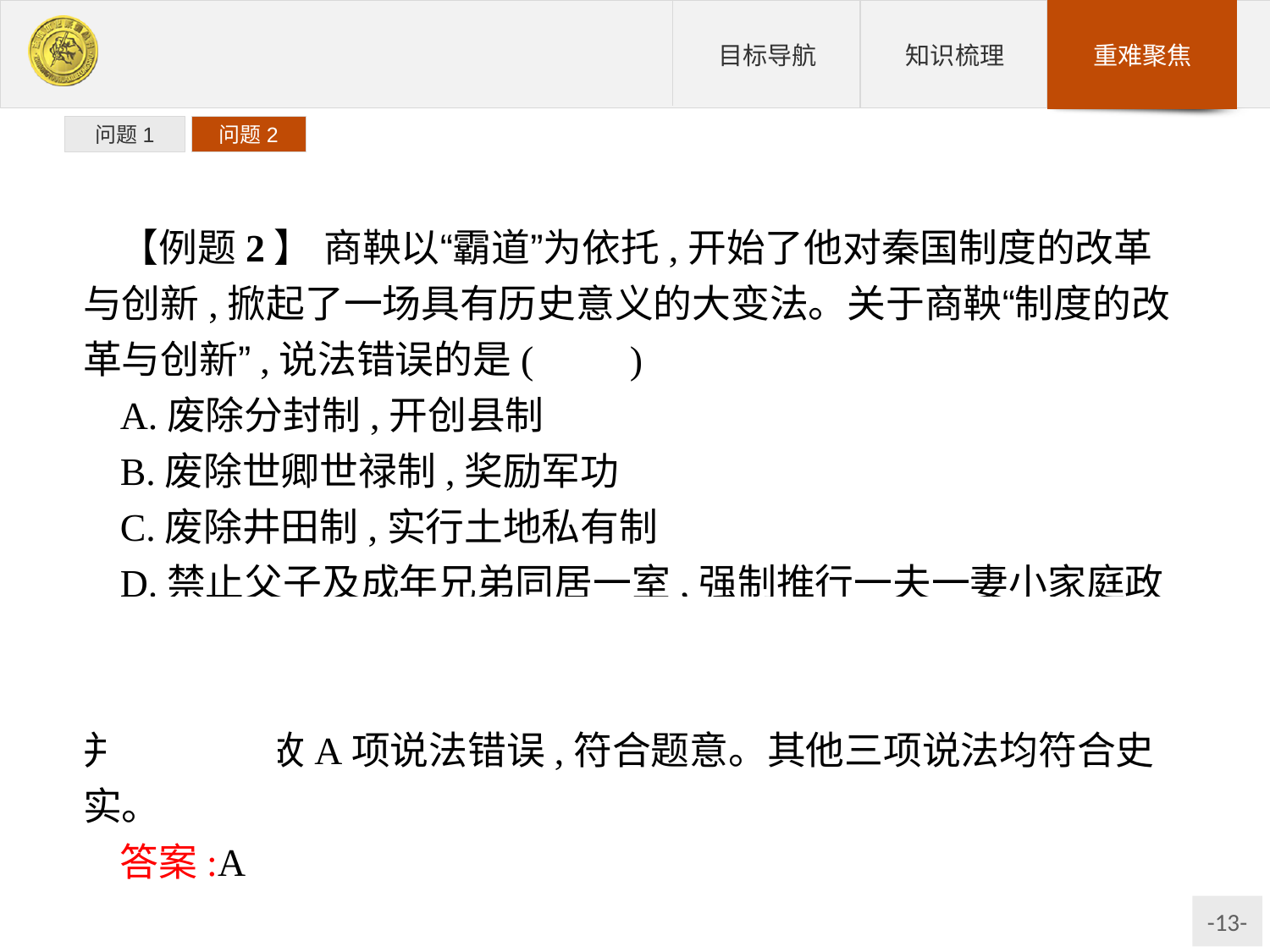

问题1
问题2
【例题2】 商鞅以“霸道”为依托,开始了他对秦国制度的改革与创新,掀起了一场具有历史意义的大变法。关于商鞅“制度的改革与创新”,说法错误的是(　　)
A.废除分封制,开创县制
B.废除世卿世禄制,奖励军功
C.废除井田制,实行土地私有制
D.禁止父子及成年兄弟同居一室,强制推行一夫一妻小家庭政策
解析:秦国在春秋时期已经设县,商鞅变法只是进一步推广县制,并非开创,故A项说法错误,符合题意。其他三项说法均符合史实。
答案:A